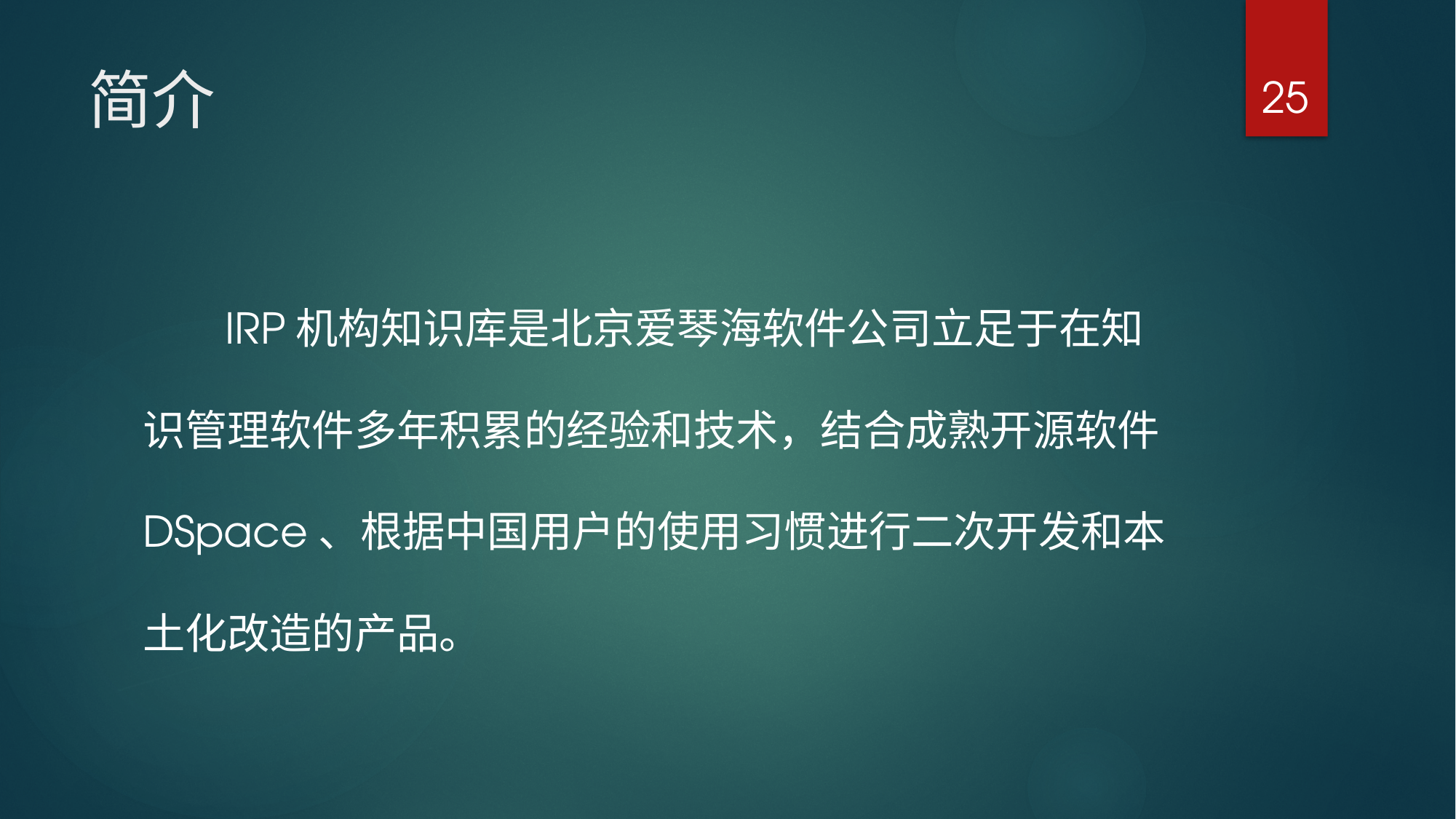

25
# 简介
       IRP机构知识库是北京爱琴海软件公司立足于在知识管理软件多年积累的经验和技术，结合成熟开源软件DSpace、根据中国用户的使用习惯进行二次开发和本土化改造的产品。